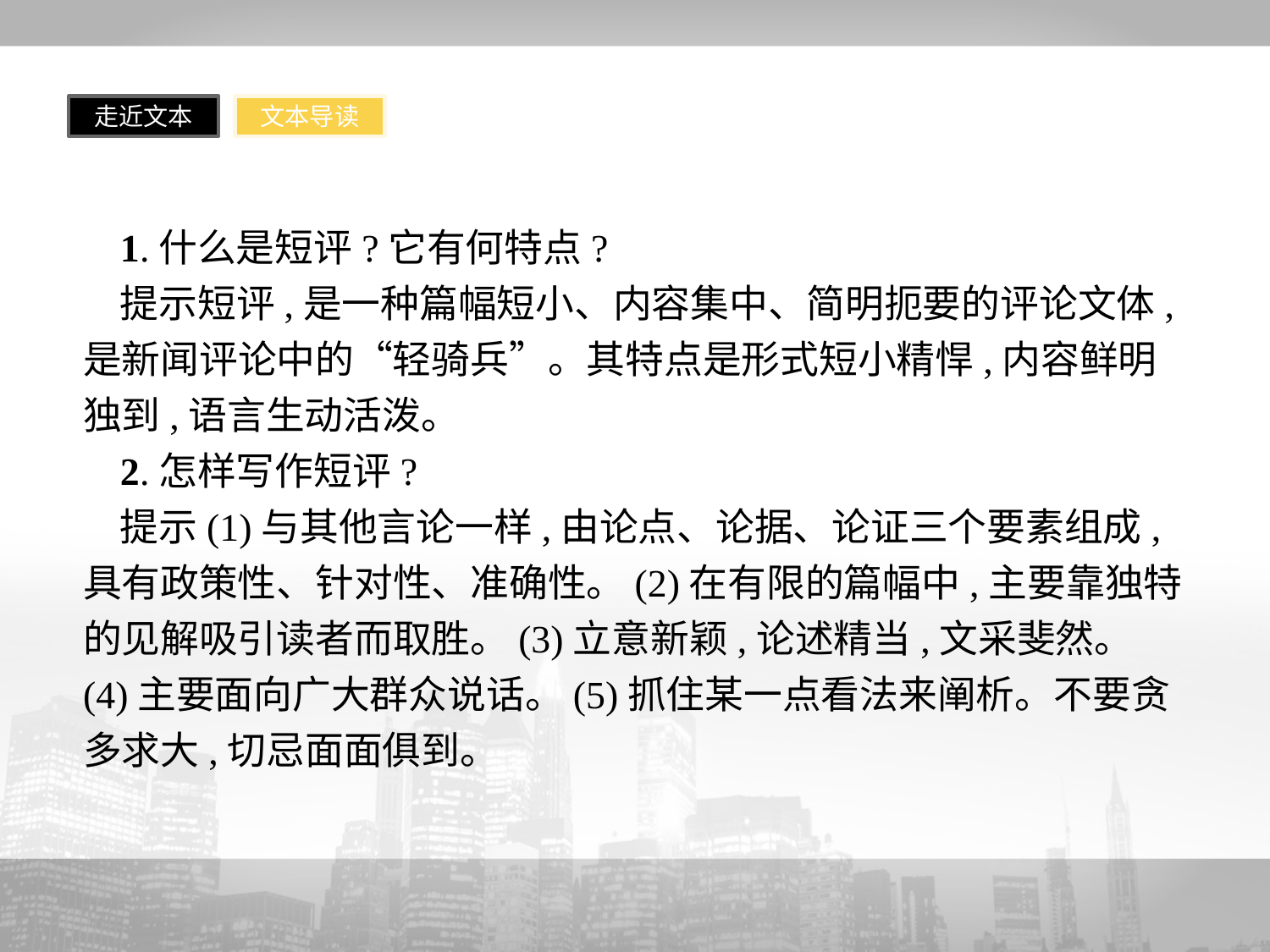

走近文本
文本导读
1.什么是短评?它有何特点?
提示短评,是一种篇幅短小、内容集中、简明扼要的评论文体,是新闻评论中的“轻骑兵”。其特点是形式短小精悍,内容鲜明独到,语言生动活泼。
2.怎样写作短评?
提示(1)与其他言论一样,由论点、论据、论证三个要素组成,具有政策性、针对性、准确性。(2)在有限的篇幅中,主要靠独特的见解吸引读者而取胜。(3)立意新颖,论述精当,文采斐然。(4)主要面向广大群众说话。(5)抓住某一点看法来阐析。不要贪多求大,切忌面面俱到。